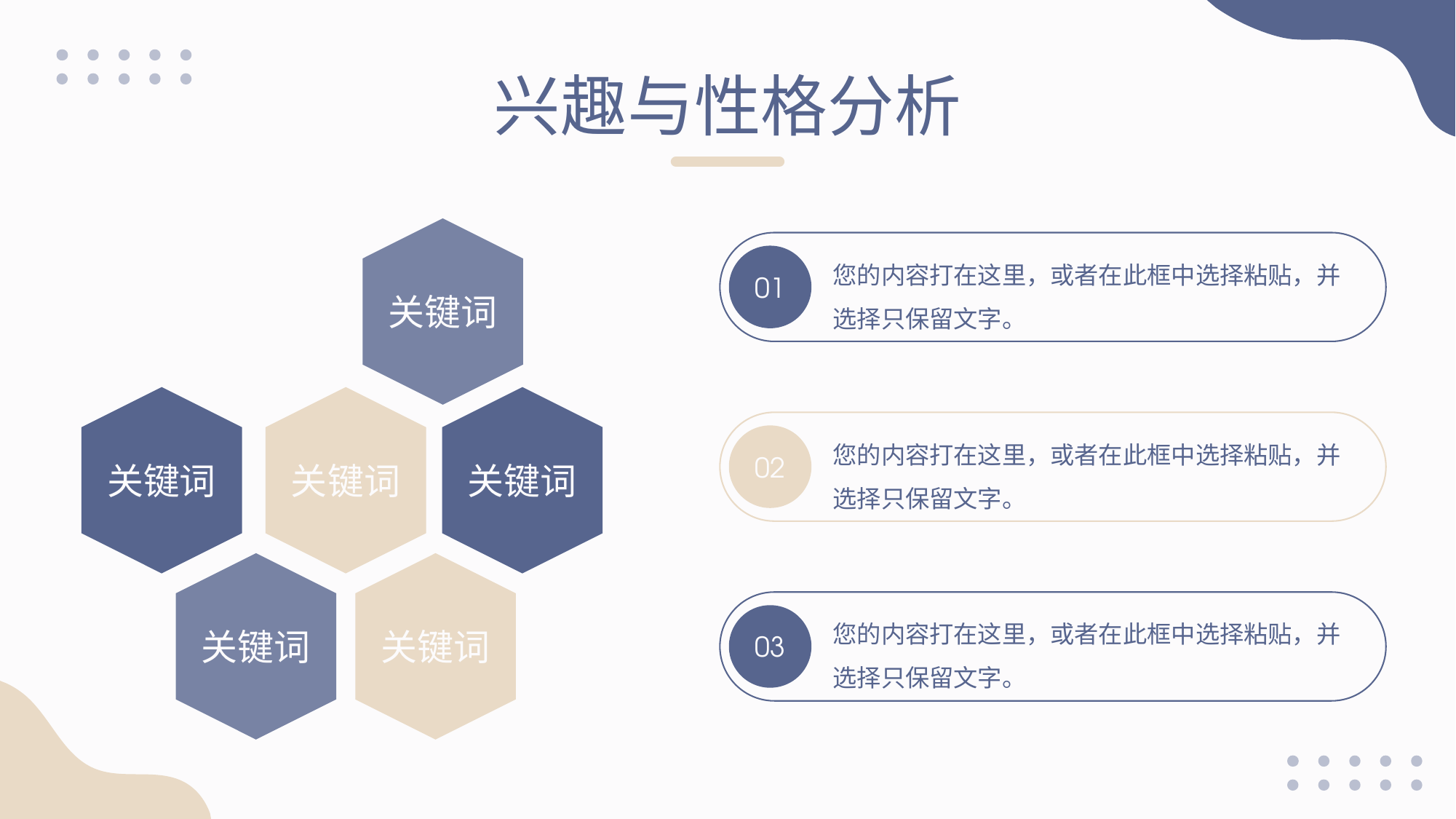

兴趣与性格分析

关键词

您的内容打在这里，或者在此框中选择粘贴，并选择只保留文字。
01

您的内容打在这里，或者在此框中选择粘贴，并选择只保留文字。
02

您的内容打在这里，或者在此框中选择粘贴，并选择只保留文字。
03

关键词

关键词

关键词

关键词

关键词